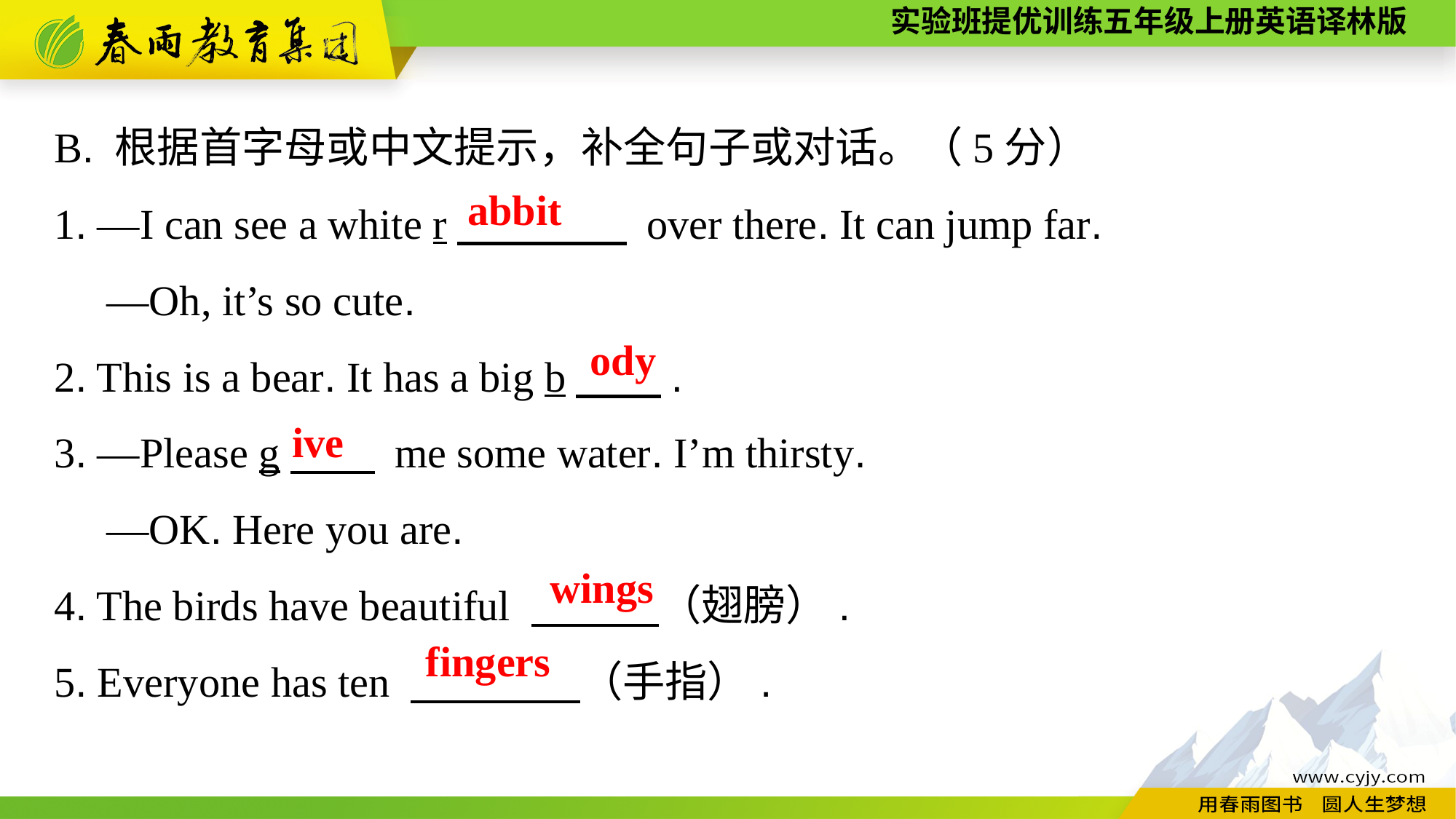

B. 根据首字母或中文提示，补全句子或对话。（5分）
1. —I can see a white r　　　　 over there. It can jump far.
     —Oh, it’s so cute.
2. This is a bear. It has a big b　　.
3. —Please g　　 me some water. I’m thirsty.
     —OK. Here you are.
4. The birds have beautiful 　　　（翅膀）.
5. Everyone has ten 　　　　（手指）.
abbit
ody
ive
wings
fingers